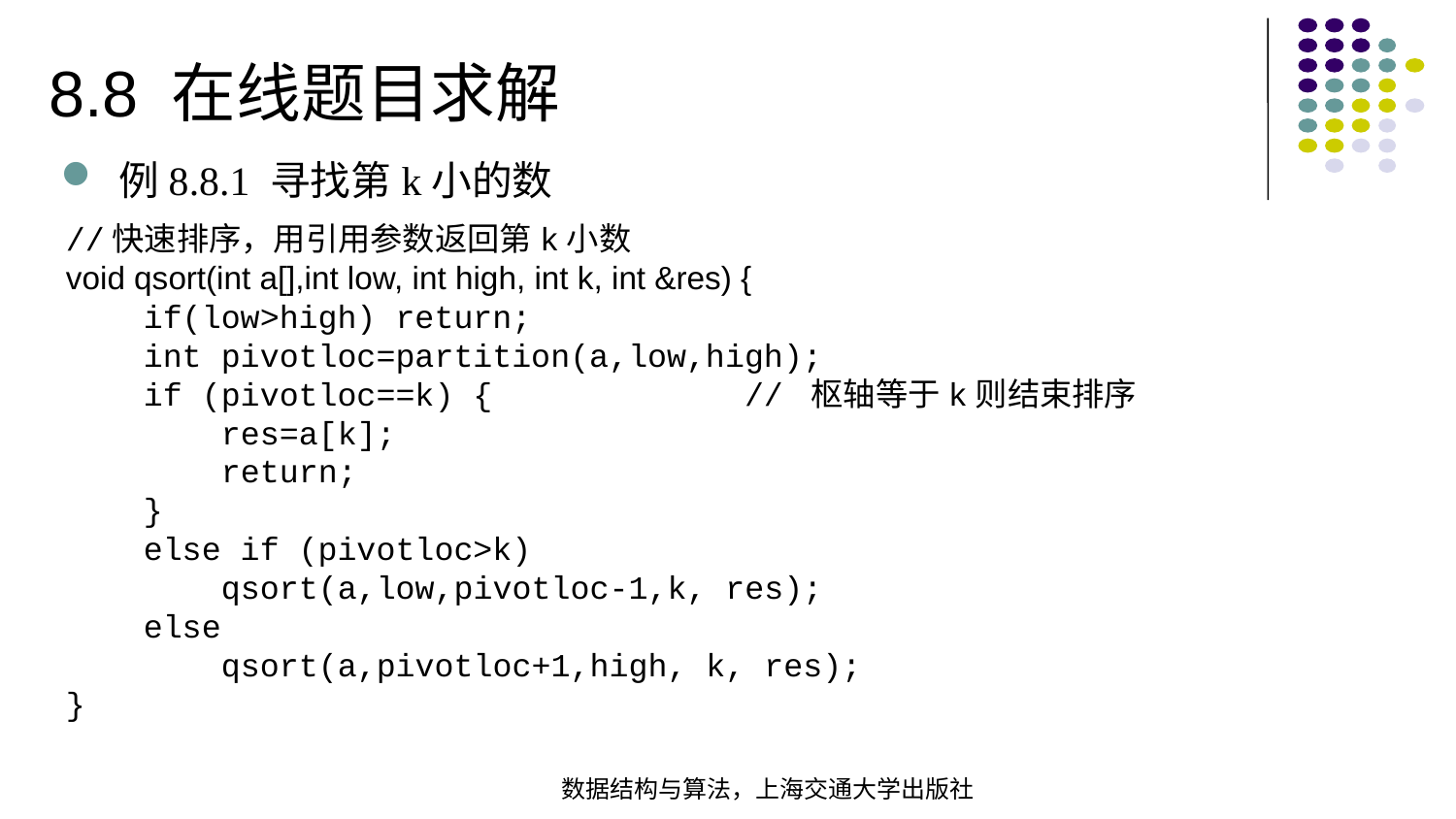

8.8 在线题目求解
例8.8.1 寻找第k小的数
//快速排序，用引用参数返回第k小数void qsort(int a[],int low, int high, int k, int &res) {         if(low>high) return;    int pivotloc=partition(a,low,high);    if (pivotloc==k) {             // 枢轴等于k则结束排序         res=a[k];        return;    }     else if (pivotloc>k)        qsort(a,low,pivotloc-1,k, res);    else        qsort(a,pivotloc+1,high, k, res);
}